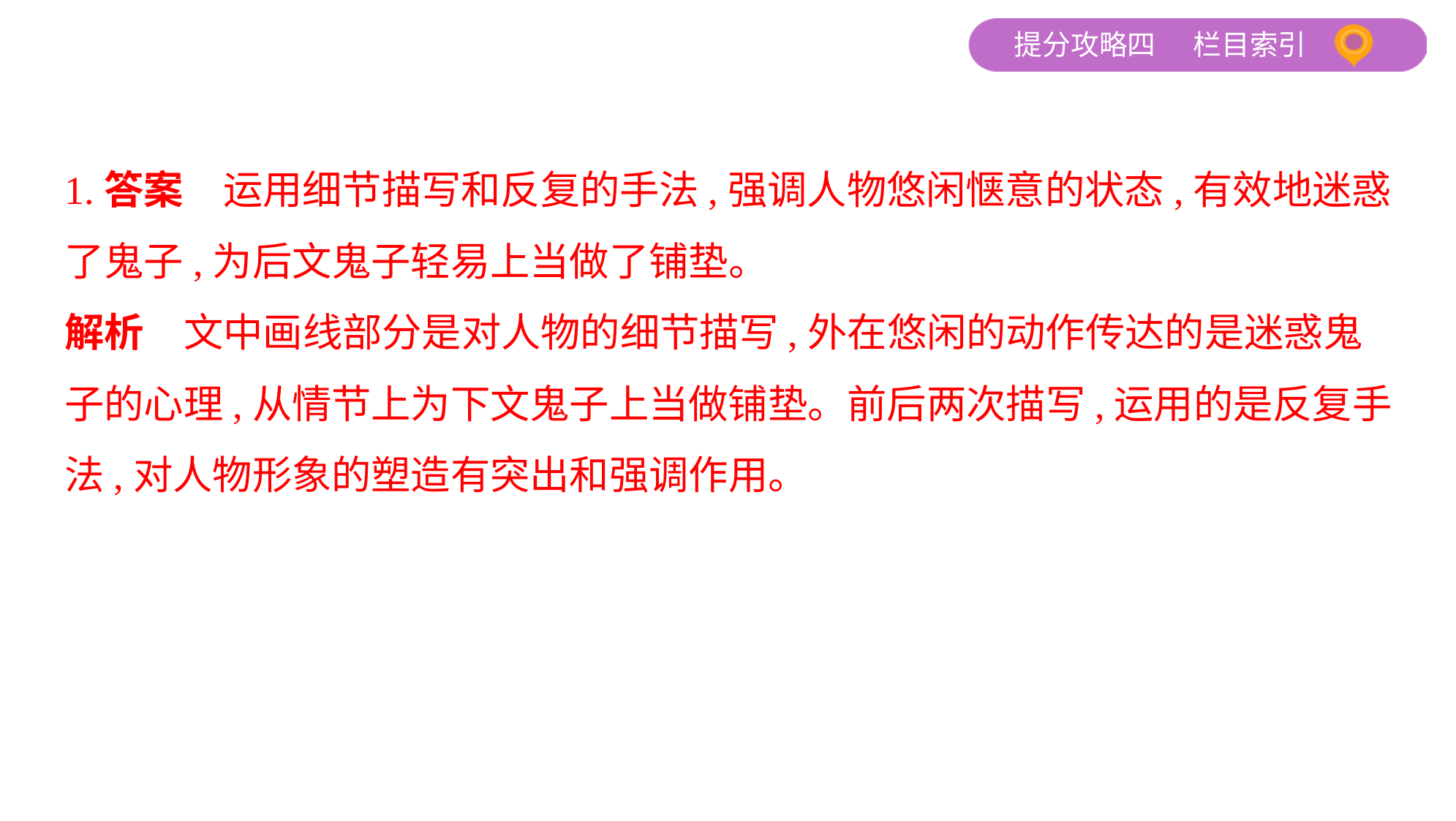

1.答案　运用细节描写和反复的手法,强调人物悠闲惬意的状态,有效地迷惑
了鬼子,为后文鬼子轻易上当做了铺垫。
解析　文中画线部分是对人物的细节描写,外在悠闲的动作传达的是迷惑鬼
子的心理,从情节上为下文鬼子上当做铺垫。前后两次描写,运用的是反复手
法,对人物形象的塑造有突出和强调作用。